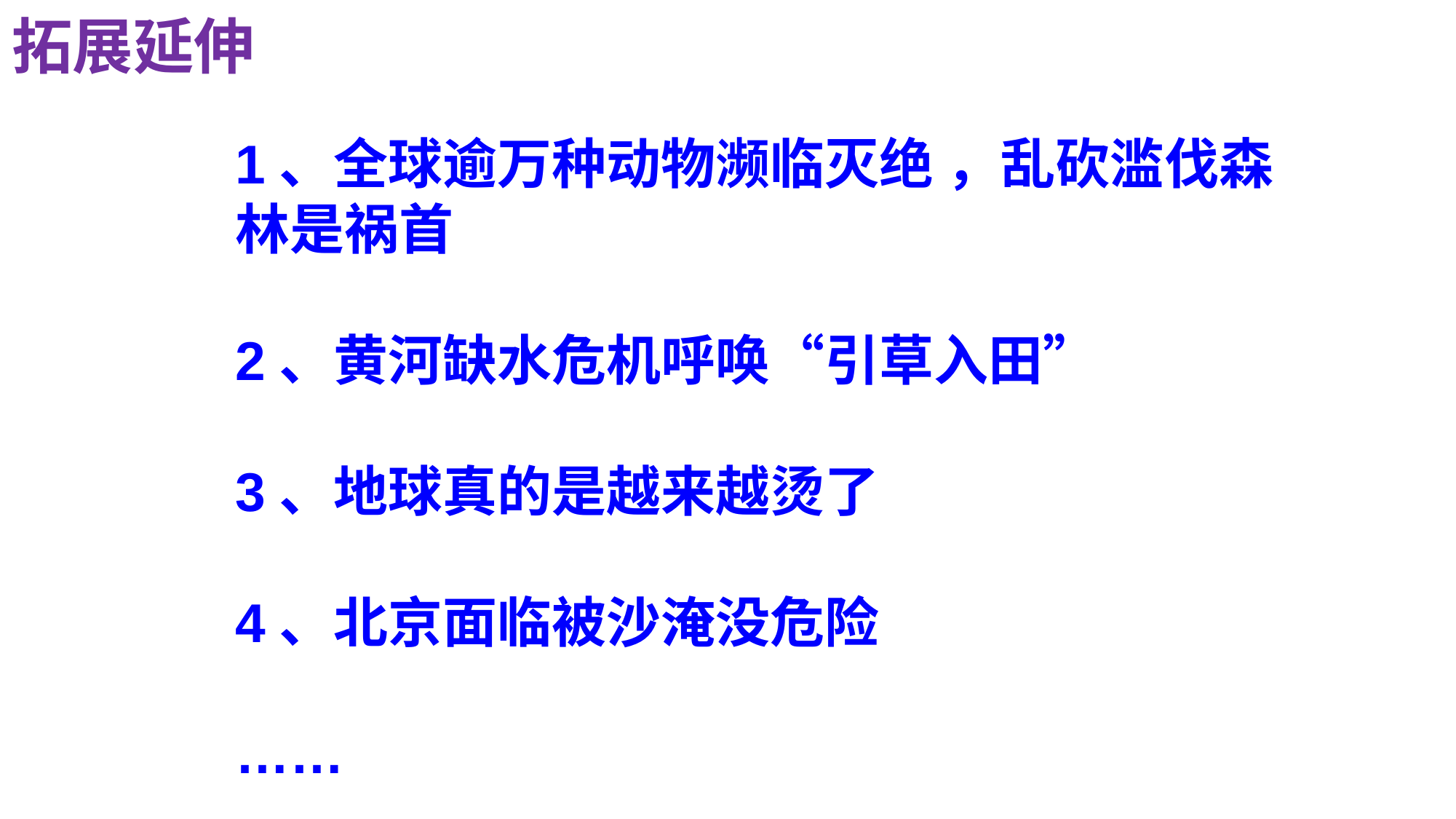

拓展延伸
1、全球逾万种动物濒临灭绝 ，乱砍滥伐森林是祸首

2、黄河缺水危机呼唤“引草入田”

3、地球真的是越来越烫了

4、北京面临被沙淹没危险

……